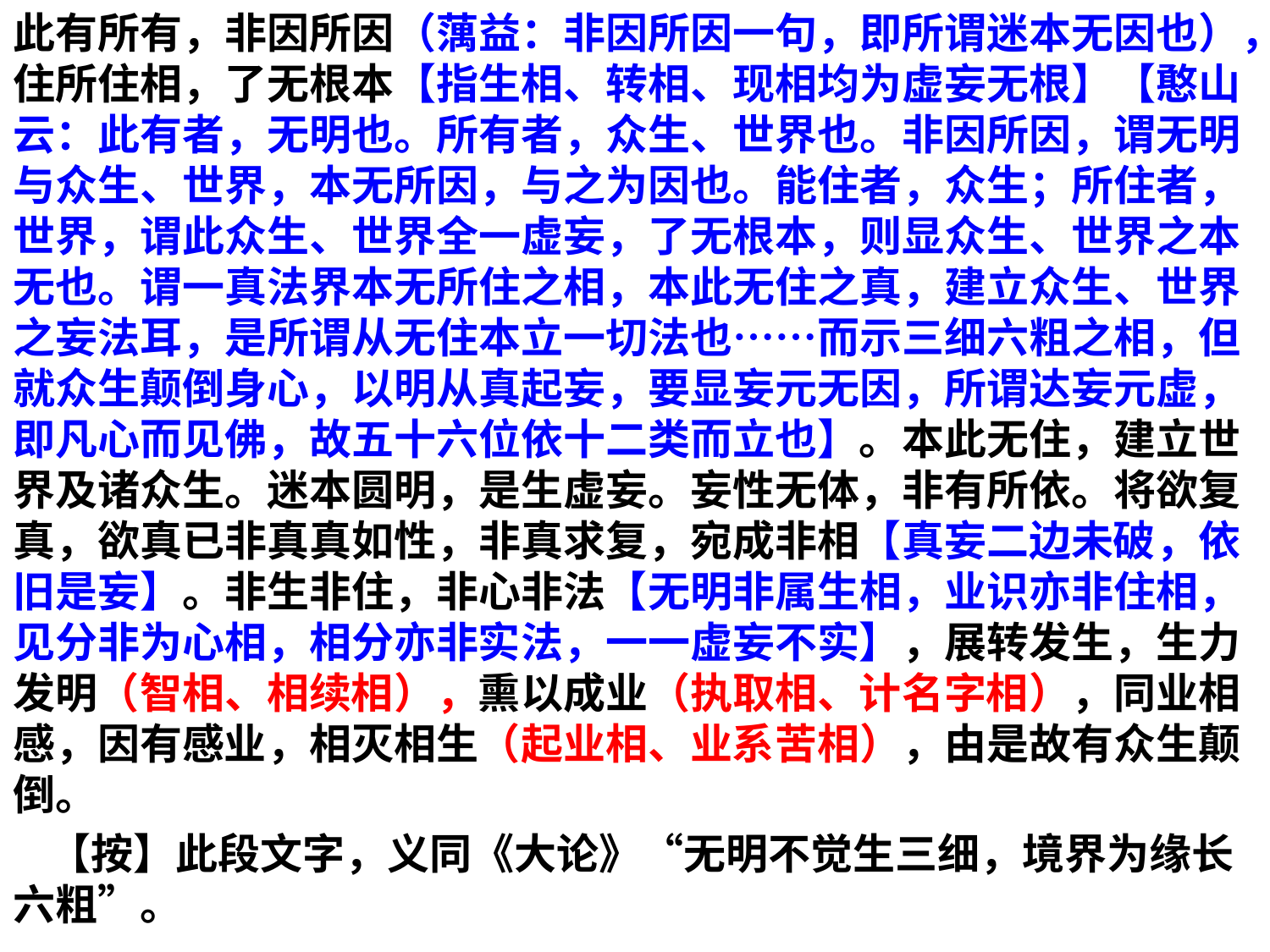

此有所有，非因所因（蕅益：非因所因一句，即所谓迷本无因也），住所住相，了无根本【指生相、转相、现相均为虚妄无根】【憨山云：此有者，无明也。所有者，众生、世界也。非因所因，谓无明与众生、世界，本无所因，与之为因也。能住者，众生；所住者，世界，谓此众生、世界全一虚妄，了无根本，则显众生、世界之本无也。谓一真法界本无所住之相，本此无住之真，建立众生、世界之妄法耳，是所谓从无住本立一切法也……而示三细六粗之相，但就众生颠倒身心，以明从真起妄，要显妄元无因，所谓达妄元虚，即凡心而见佛，故五十六位依十二类而立也】。本此无住，建立世界及诸众生。迷本圆明，是生虚妄。妄性无体，非有所依。将欲复真，欲真已非真真如性，非真求复，宛成非相【真妄二边未破，依旧是妄】。非生非住，非心非法【无明非属生相，业识亦非住相，见分非为心相，相分亦非实法，一一虚妄不实】，展转发生，生力发明（智相、相续相），熏以成业（执取相、计名字相），同业相感，因有感业，相灭相生（起业相、业系苦相），由是故有众生颠倒。
   【按】此段文字，义同《大论》“无明不觉生三细，境界为缘长六粗”。